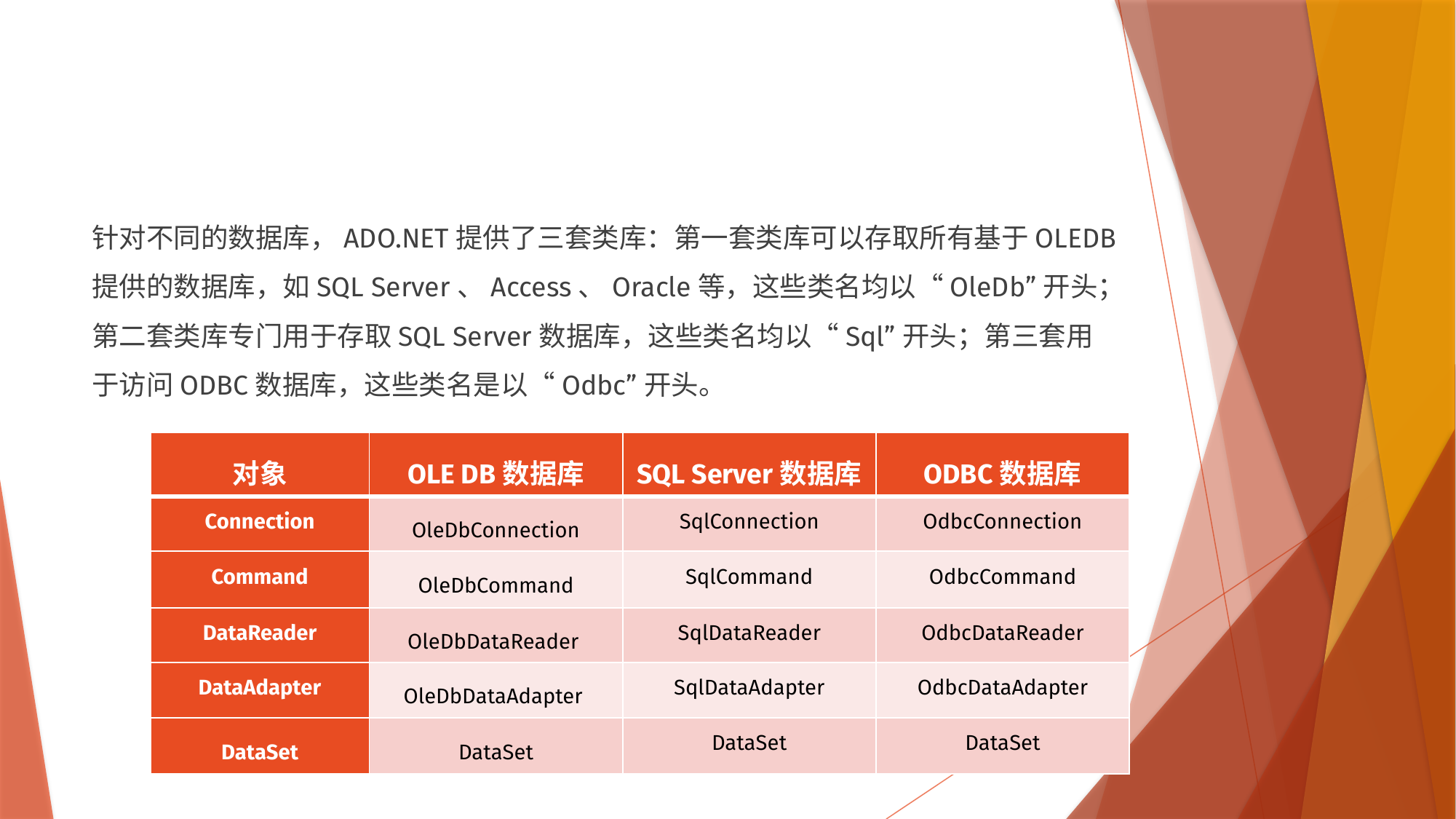

#
针对不同的数据库，ADO.NET提供了三套类库：第一套类库可以存取所有基于OLEDB提供的数据库，如SQL Server、Access、Oracle等，这些类名均以“OleDb”开头；第二套类库专门用于存取SQL Server数据库，这些类名均以“Sql”开头；第三套用于访问ODBC数据库，这些类名是以“Odbc”开头。
| 对象 | OLE DB数据库 | SQL Server数据库 | ODBC数据库 |
| --- | --- | --- | --- |
| Connection | OleDbConnection | SqlConnection | OdbcConnection |
| Command | OleDbCommand | SqlCommand | OdbcCommand |
| DataReader | OleDbDataReader | SqlDataReader | OdbcDataReader |
| DataAdapter | OleDbDataAdapter | SqlDataAdapter | OdbcDataAdapter |
| DataSet | DataSet | DataSet | DataSet |